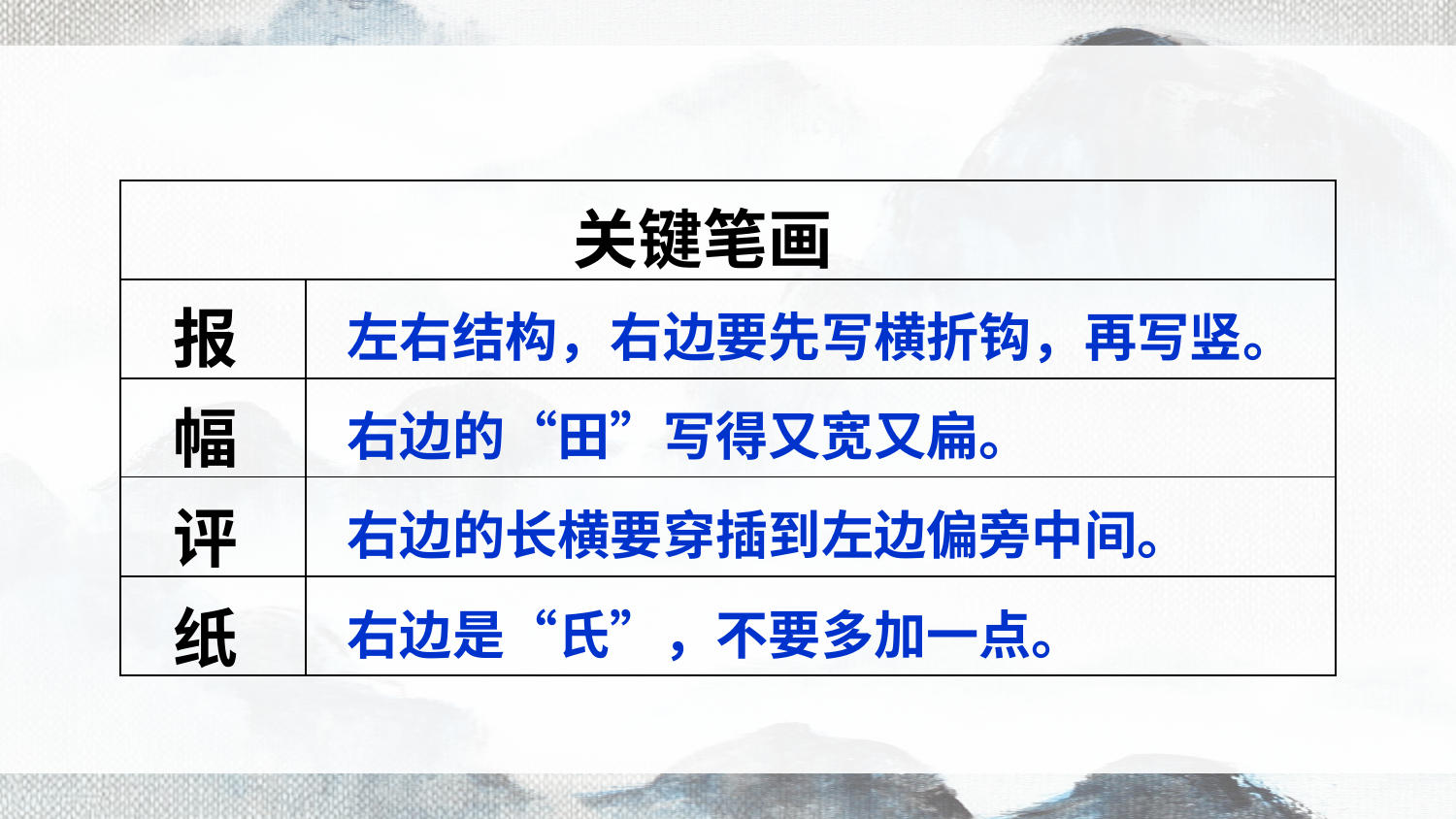

关键笔画
|  |  |
| --- | --- |
|  |  |
|  |  |
|  |  |
|  |  |
报
左右结构，右边要先写横折钩，再写竖。
幅
右边的“田”写得又宽又扁。
评
右边的长横要穿插到左边偏旁中间。
纸
右边是“氏”，不要多加一点。